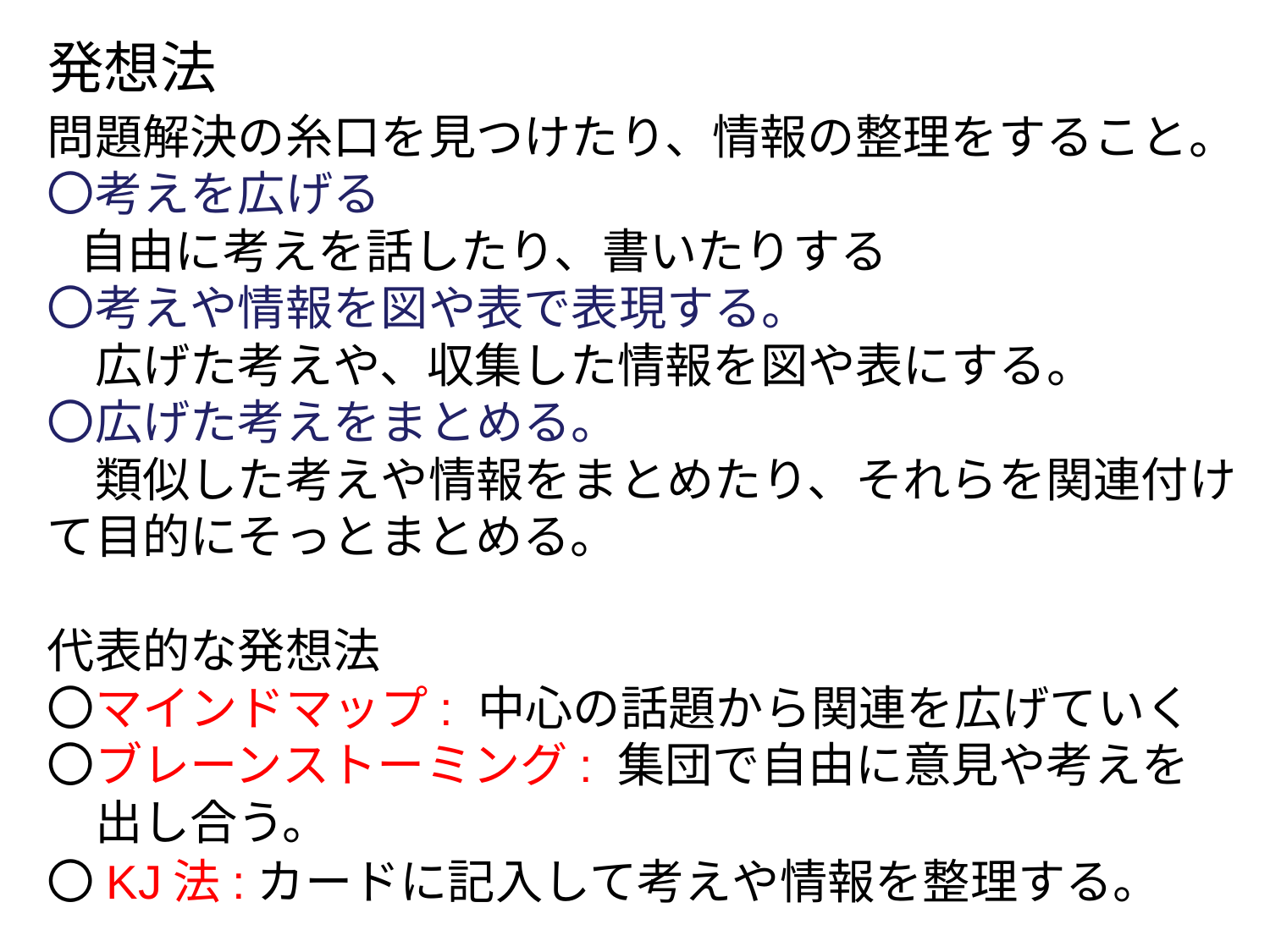

発想法
問題解決の糸口を見つけたり、情報の整理をすること。
〇考えを広げる
  自由に考えを話したり、書いたりする
〇考えや情報を図や表で表現する。
　広げた考えや、収集した情報を図や表にする。
〇広げた考えをまとめる。
　類似した考えや情報をまとめたり、それらを関連付けて目的にそっとまとめる。

代表的な発想法
〇マインドマップ: 中心の話題から関連を広げていく
〇ブレーンストーミング: 集団で自由に意見や考えを
　出し合う。
〇KJ法:カードに記入して考えや情報を整理する。